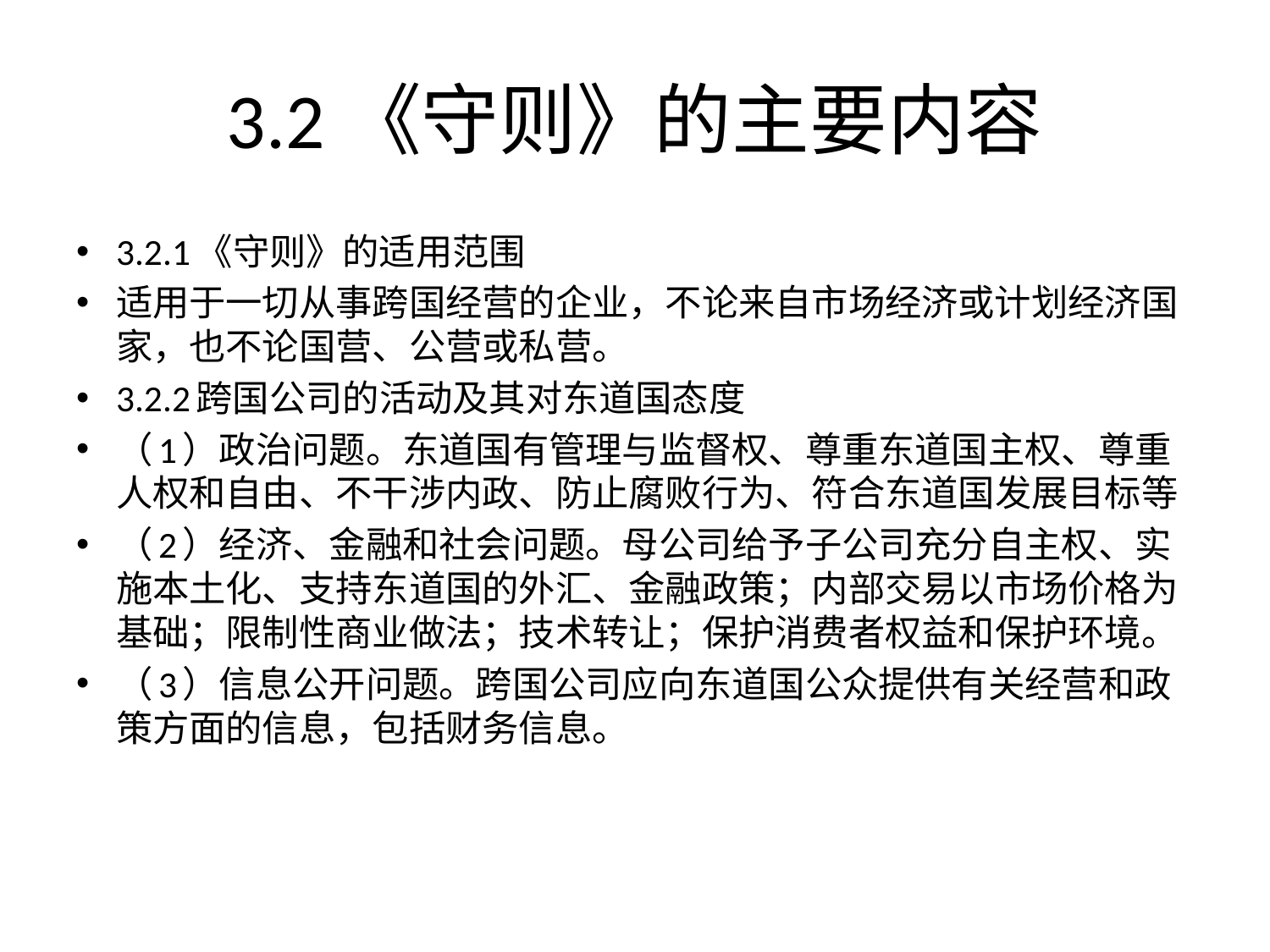

# 3.2《守则》的主要内容
3.2.1《守则》的适用范围
适用于一切从事跨国经营的企业，不论来自市场经济或计划经济国家，也不论国营、公营或私营。
3.2.2跨国公司的活动及其对东道国态度
（1）政治问题。东道国有管理与监督权、尊重东道国主权、尊重人权和自由、不干涉内政、防止腐败行为、符合东道国发展目标等
（2）经济、金融和社会问题。母公司给予子公司充分自主权、实施本土化、支持东道国的外汇、金融政策；内部交易以市场价格为基础；限制性商业做法；技术转让；保护消费者权益和保护环境。
（3）信息公开问题。跨国公司应向东道国公众提供有关经营和政策方面的信息，包括财务信息。